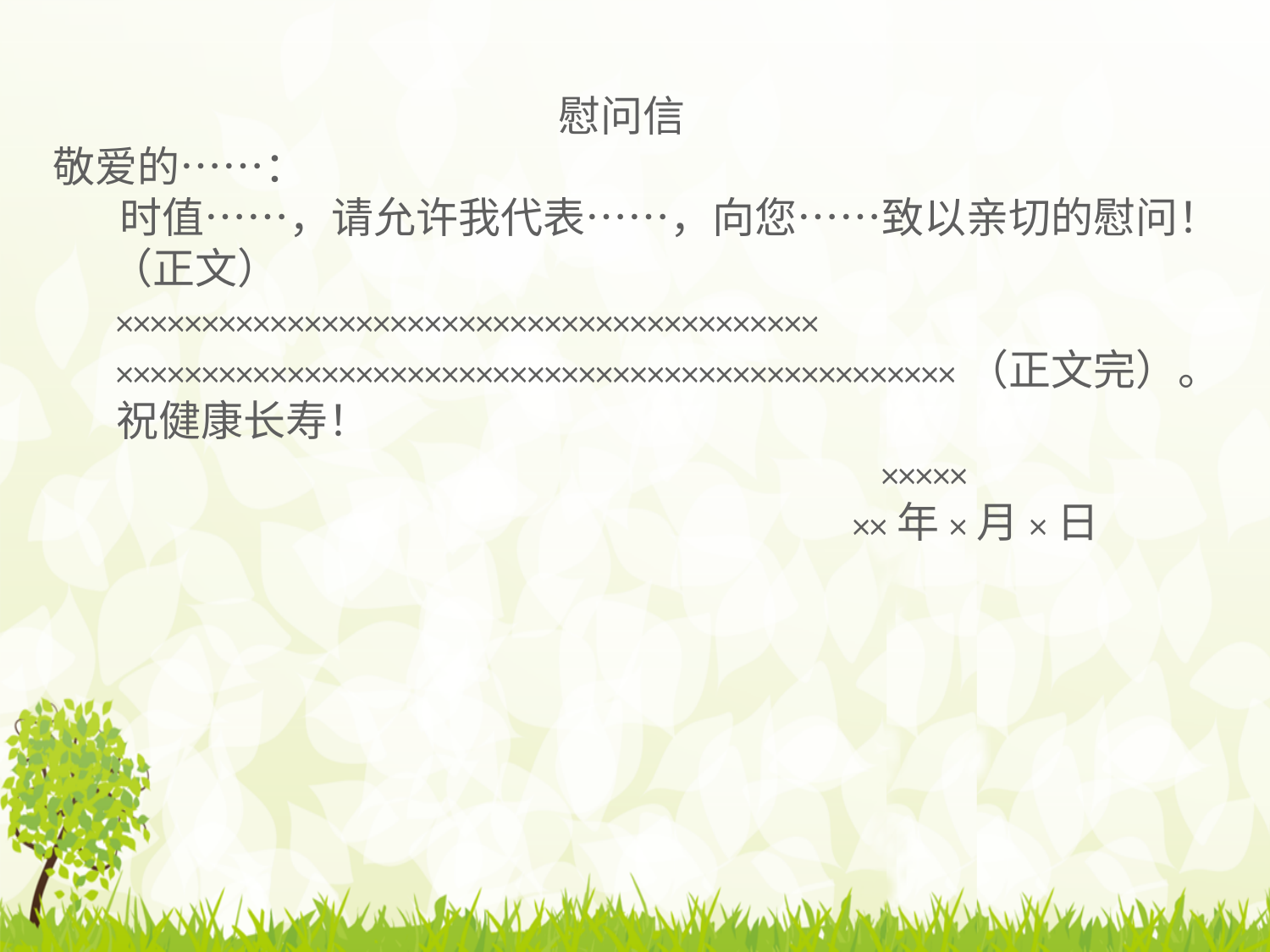

慰问信
敬爱的……：
      时值……，请允许我代表……，向您……致以亲切的慰问！
     （正文）
×××××××××××××××××××××××××××××××××××××××××
×××××××××××××××××××××××××××××××××××××××××××××××××（正文完）。
祝健康长寿！
                                                                                       ×××××
                                                                                    ××年×月×日